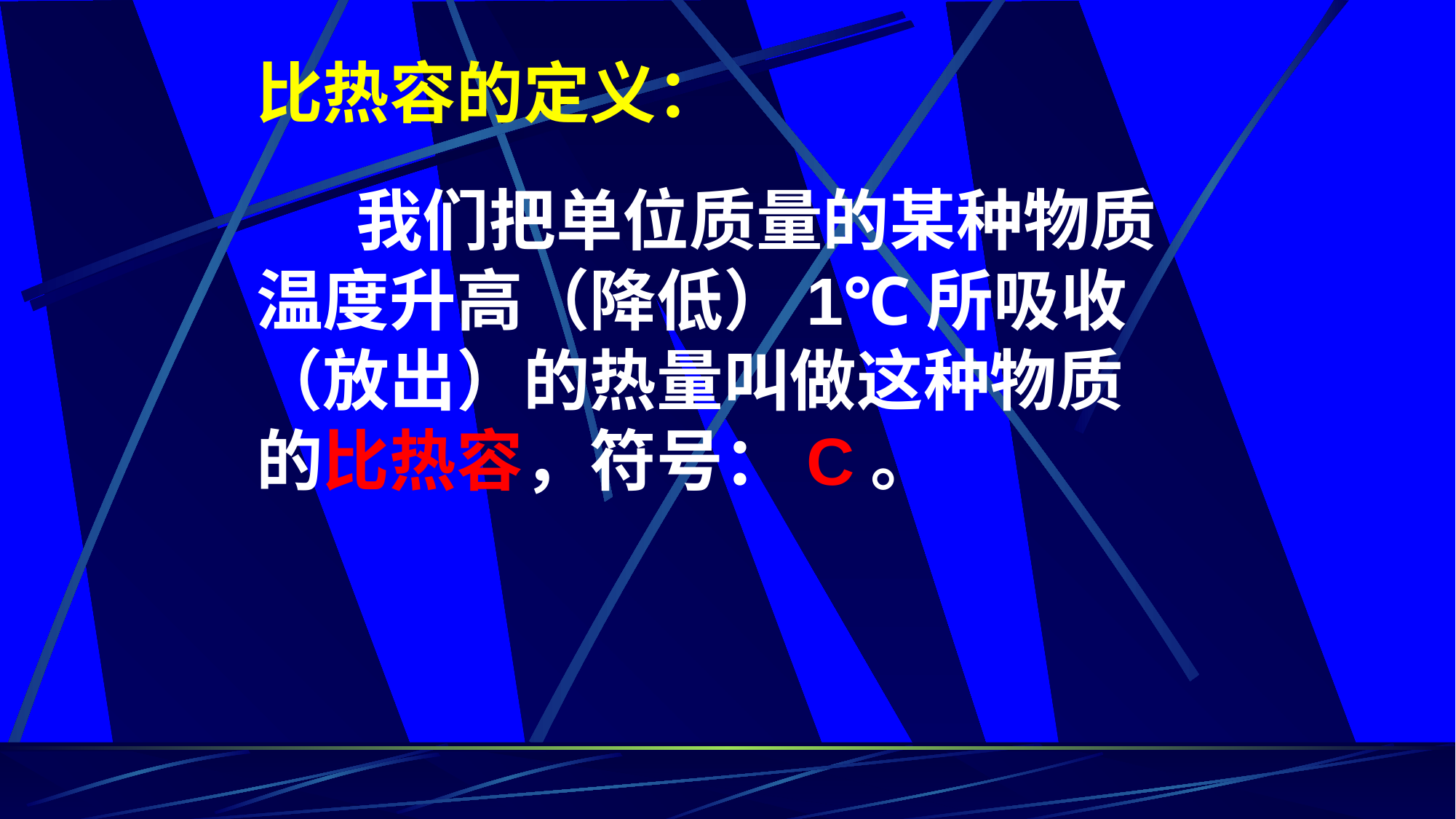

比热容的定义：
       我们把单位质量的某种物质温度升高（降低）1℃所吸收（放出）的热量叫做这种物质的比热容，符号：C。